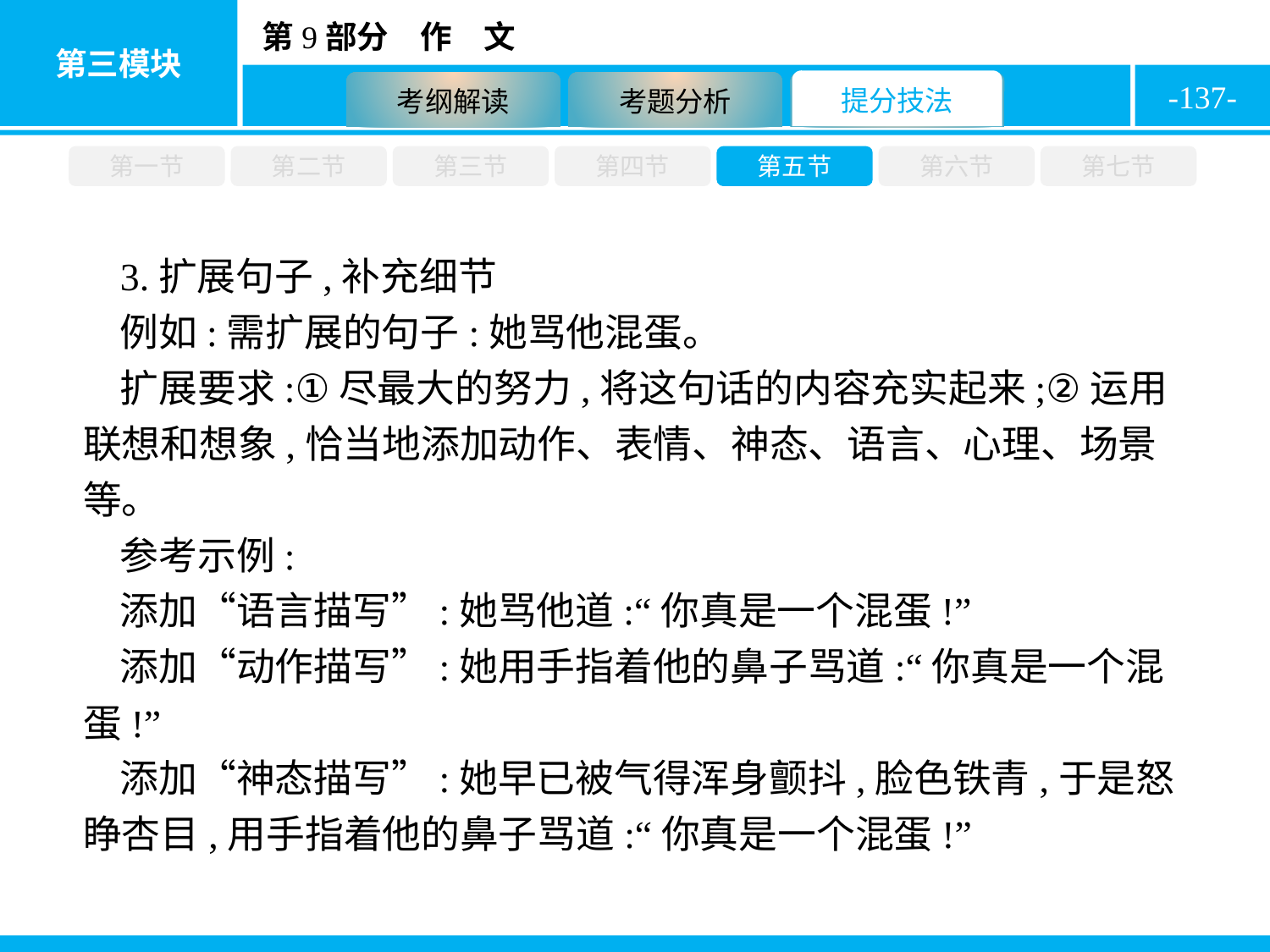

-137-
第一节
第二节
第三节
第四节
第五节
第六节
第七节
3.扩展句子,补充细节
例如:需扩展的句子:她骂他混蛋。
扩展要求:①尽最大的努力,将这句话的内容充实起来;②运用联想和想象,恰当地添加动作、表情、神态、语言、心理、场景等。
参考示例:
添加“语言描写”:她骂他道:“你真是一个混蛋!”
添加“动作描写”:她用手指着他的鼻子骂道:“你真是一个混蛋!”
添加“神态描写”:她早已被气得浑身颤抖,脸色铁青,于是怒睁杏目,用手指着他的鼻子骂道:“你真是一个混蛋!”